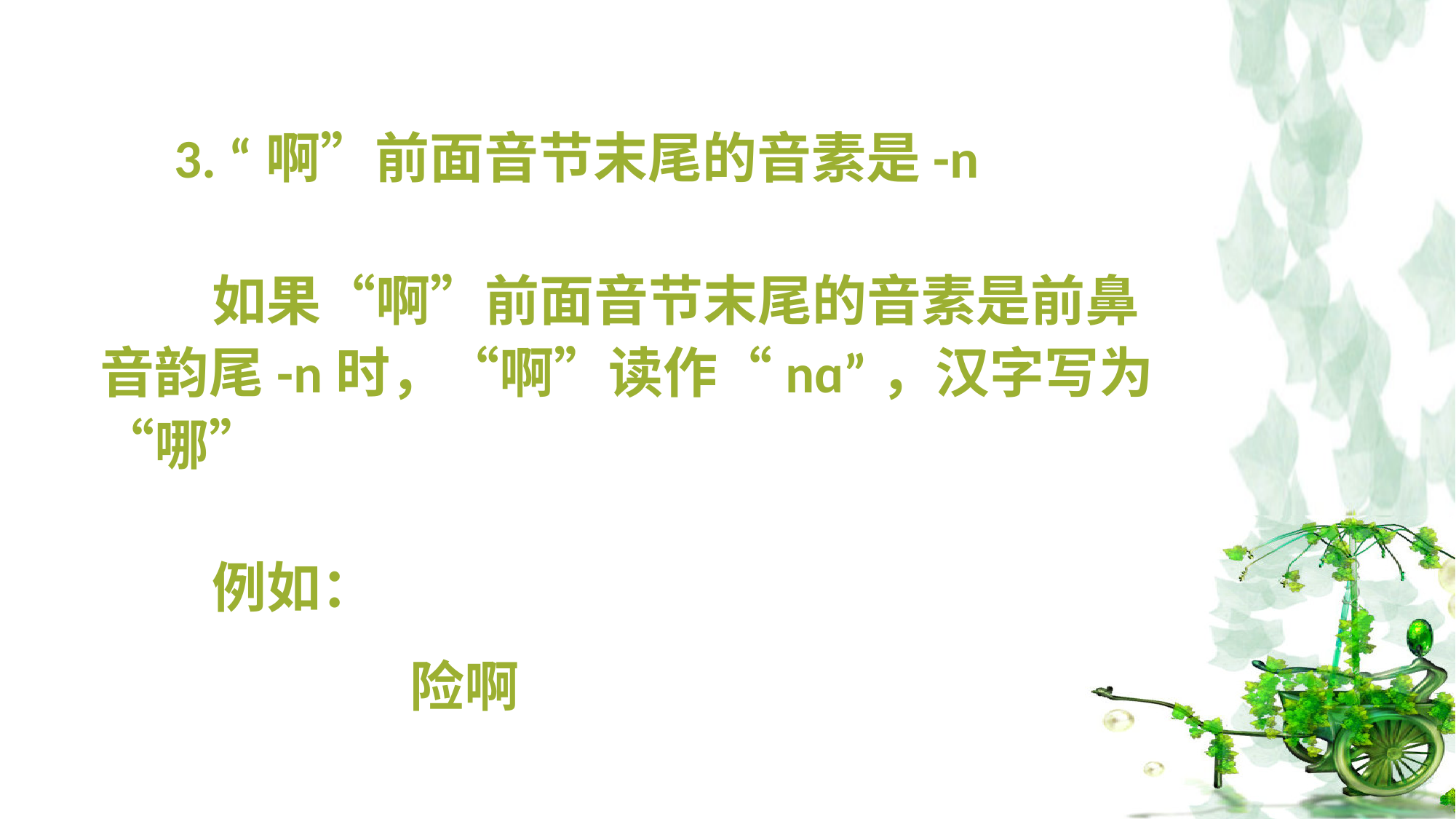

3. “啊”前面音节末尾的音素是-n

        如果“啊”前面音节末尾的音素是前鼻音韵尾-n时，“啊”读作“nɑ”，汉字写为“哪”

        例如：
                        险啊